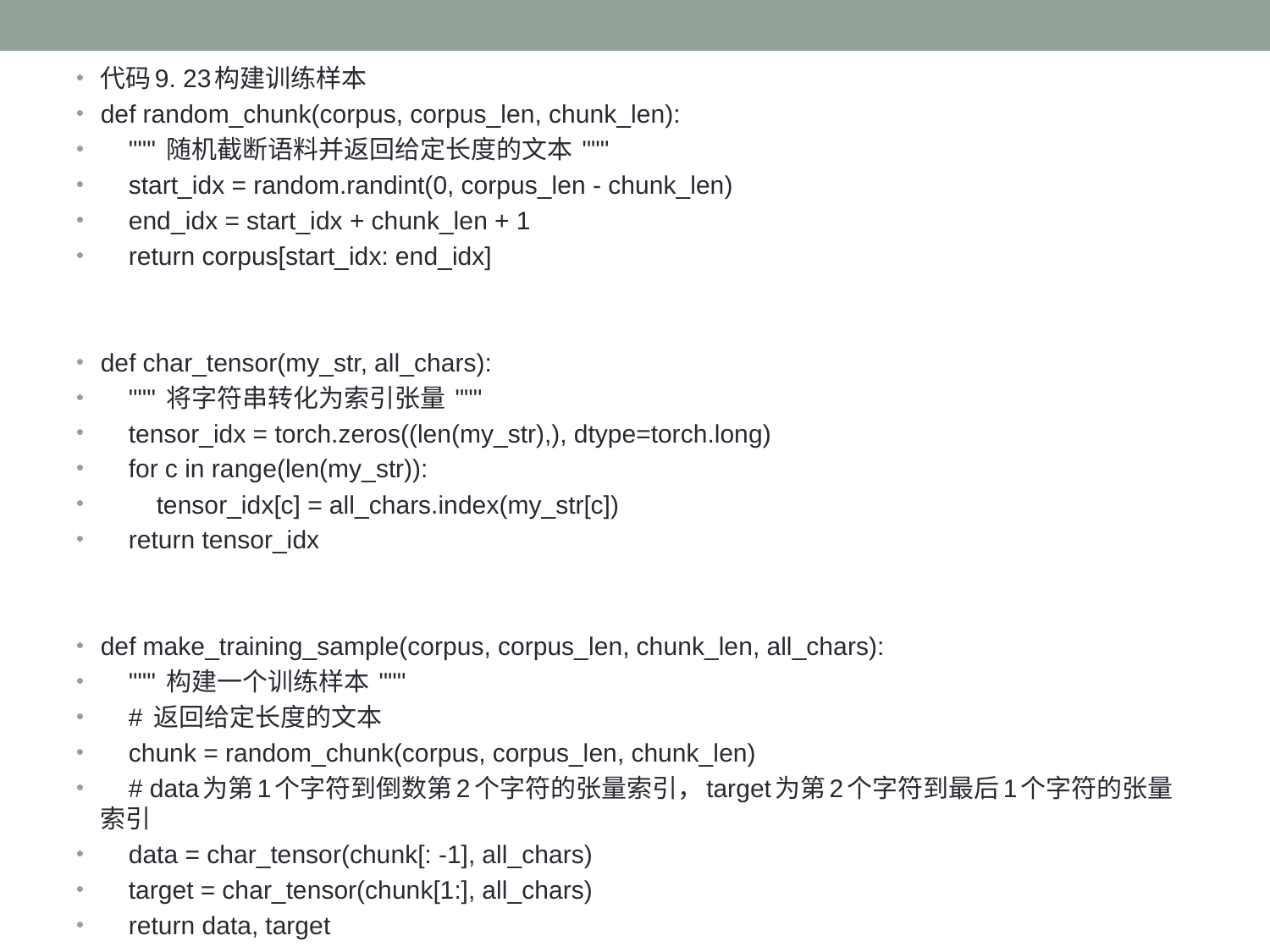

代码9. 23构建训练样本
def random_chunk(corpus, corpus_len, chunk_len):
    """ 随机截断语料并返回给定长度的文本 """
    start_idx = random.randint(0, corpus_len - chunk_len)
    end_idx = start_idx + chunk_len + 1
    return corpus[start_idx: end_idx]

def char_tensor(my_str, all_chars):
    """ 将字符串转化为索引张量 """
    tensor_idx = torch.zeros((len(my_str),), dtype=torch.long)
    for c in range(len(my_str)):
        tensor_idx[c] = all_chars.index(my_str[c])
    return tensor_idx

def make_training_sample(corpus, corpus_len, chunk_len, all_chars):
    """ 构建一个训练样本 """
    # 返回给定长度的文本
    chunk = random_chunk(corpus, corpus_len, chunk_len)
    # data为第1个字符到倒数第2个字符的张量索引，target为第2个字符到最后1个字符的张量索引
    data = char_tensor(chunk[: -1], all_chars)
    target = char_tensor(chunk[1:], all_chars)
    return data, target